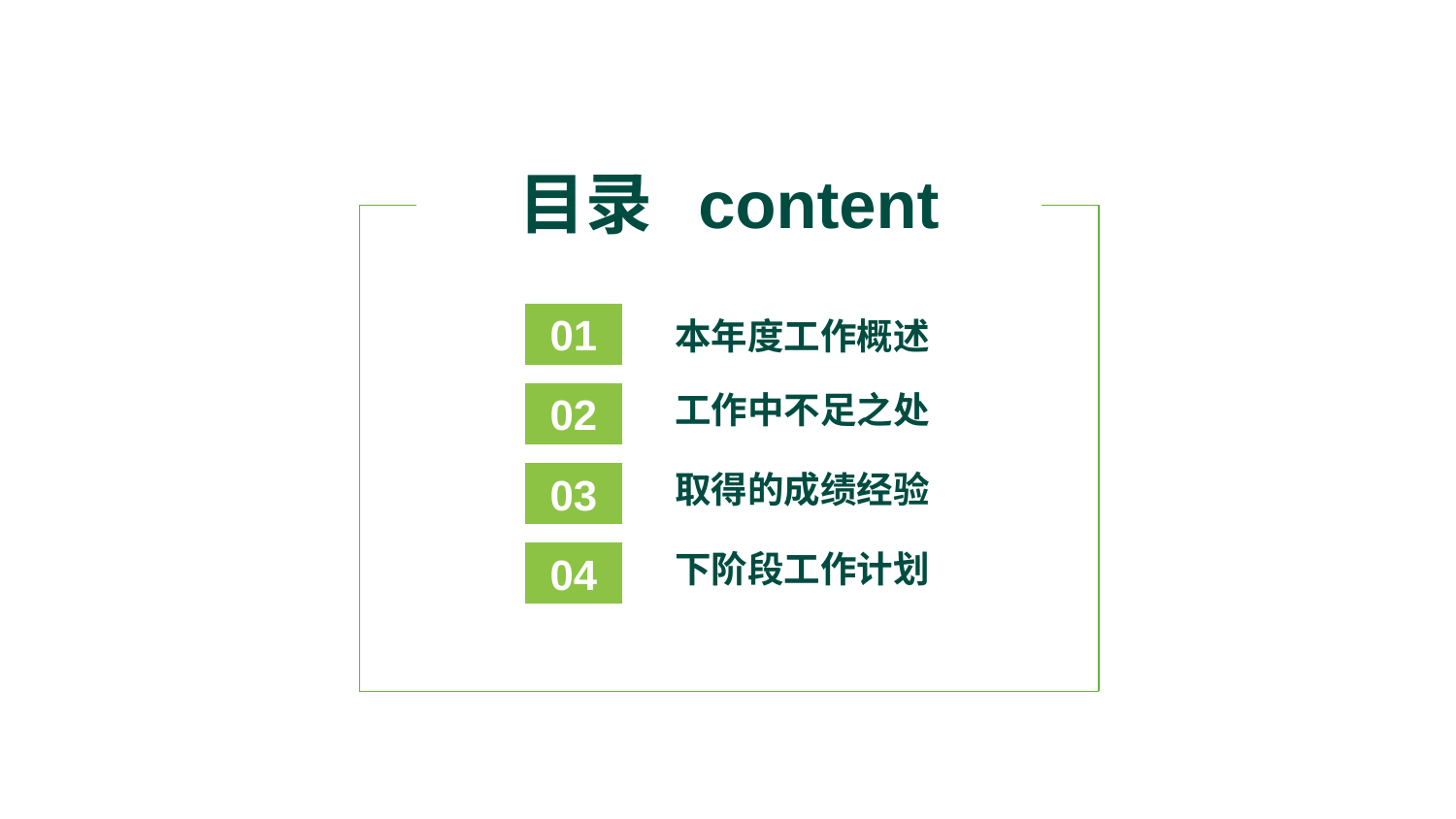

目录  content
01
本年度工作概述
工作中不足之处
02
取得的成绩经验
03
下阶段工作计划
04